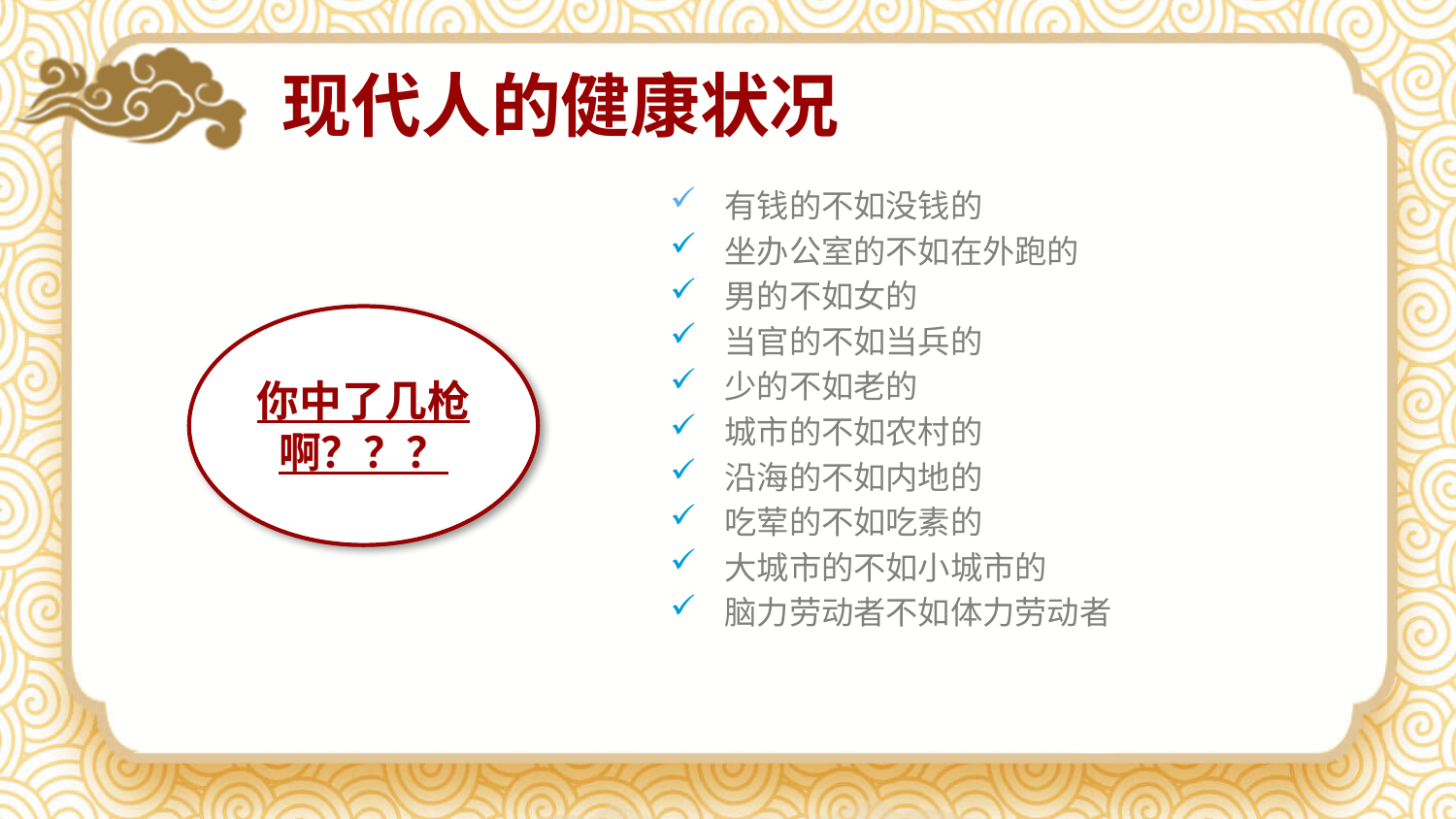

现代人的健康状况
有钱的不如没钱的
坐办公室的不如在外跑的
男的不如女的
当官的不如当兵的
少的不如老的
城市的不如农村的
沿海的不如内地的
吃荤的不如吃素的
大城市的不如小城市的
脑力劳动者不如体力劳动者

你中了几枪啊？？？